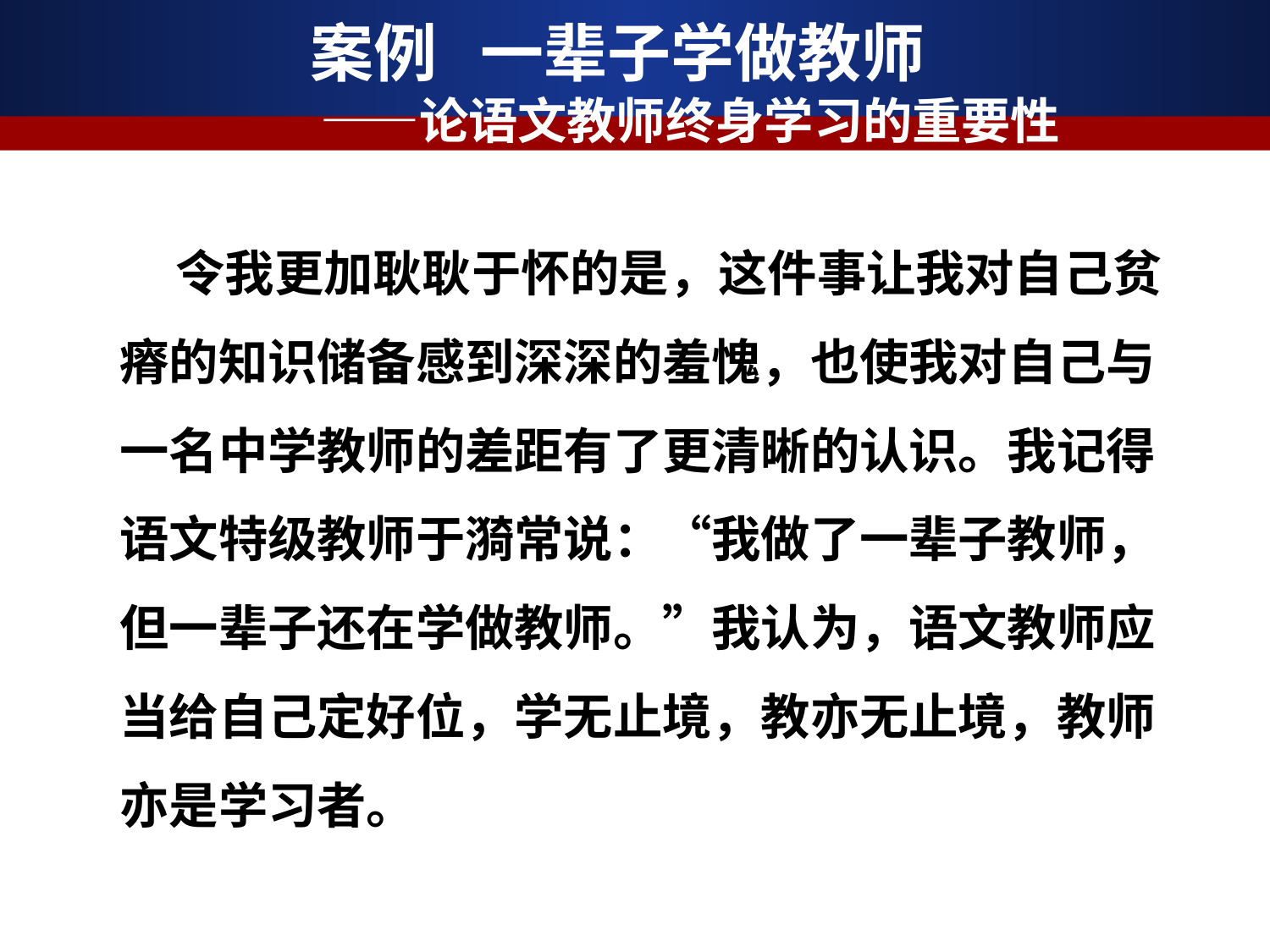

# 案例   一辈子学做教师 ——论语文教师终身学习的重要性
    令我更加耿耿于怀的是，这件事让我对自己贫瘠的知识储备感到深深的羞愧，也使我对自己与一名中学教师的差距有了更清晰的认识。我记得语文特级教师于漪常说：“我做了一辈子教师，但一辈子还在学做教师。”我认为，语文教师应当给自己定好位，学无止境，教亦无止境，教师亦是学习者。